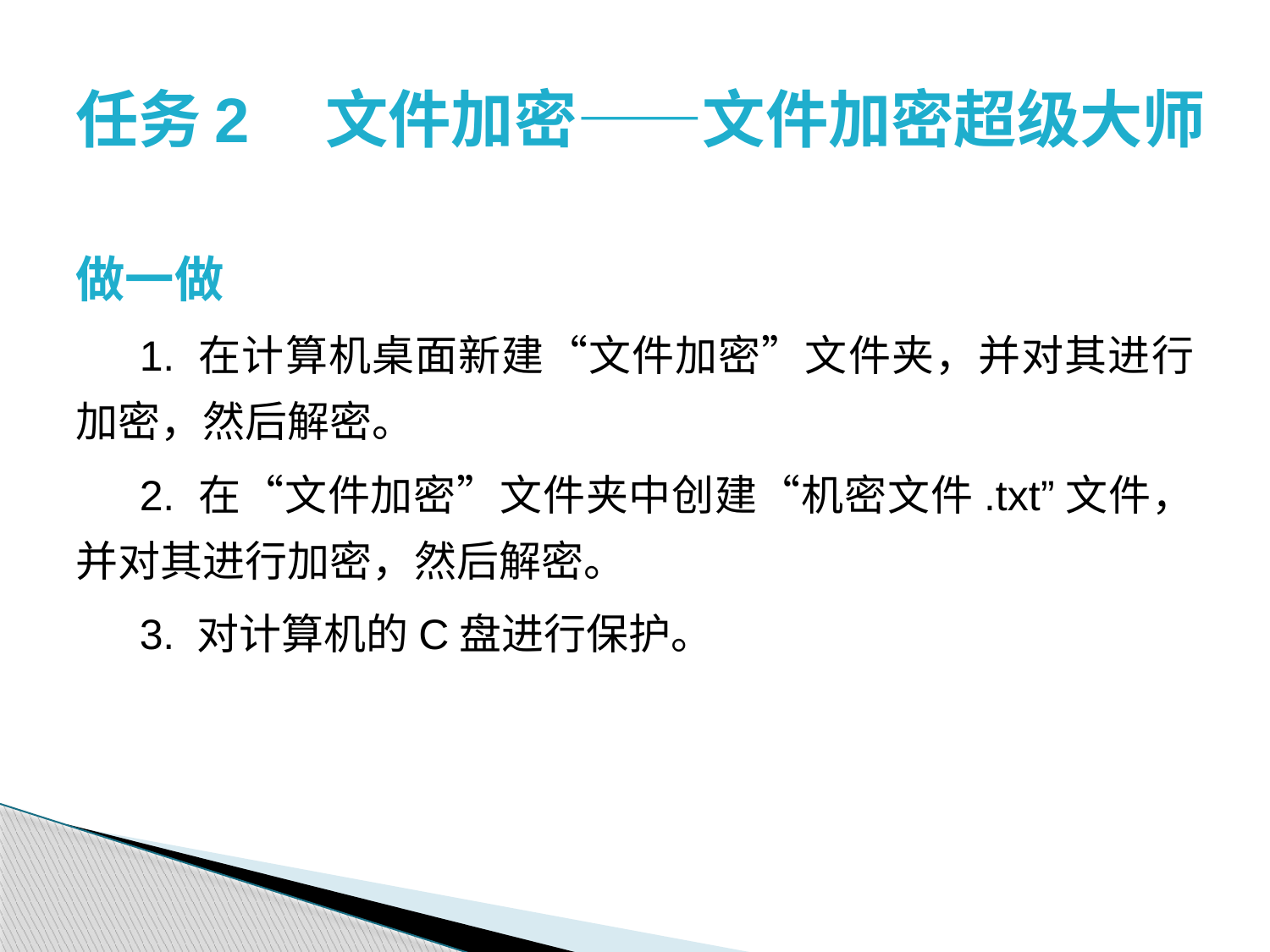

# 任务2　文件加密——文件加密超级大师
做一做
1. 在计算机桌面新建“文件加密”文件夹，并对其进行加密，然后解密。
2. 在“文件加密”文件夹中创建“机密文件.txt”文件，并对其进行加密，然后解密。
3. 对计算机的C盘进行保护。